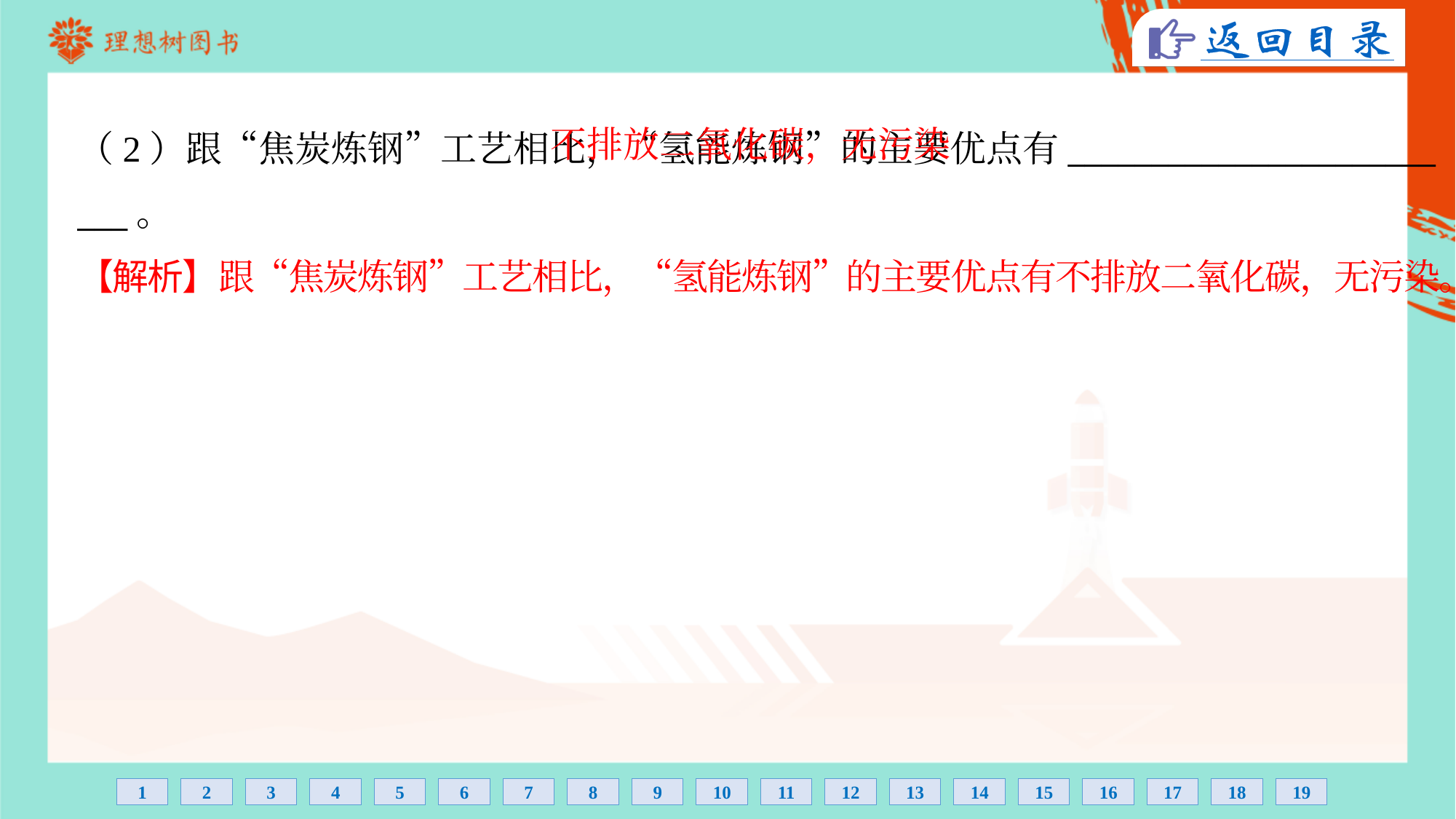

不排放二氧化碳，无污染
（2）跟“焦炭炼钢”工艺相比，“氢能炼钢”的主要优点有______________________
___。
【解析】跟“焦炭炼钢”工艺相比，“氢能炼钢”的主要优点有不排放二氧化碳，无污染。